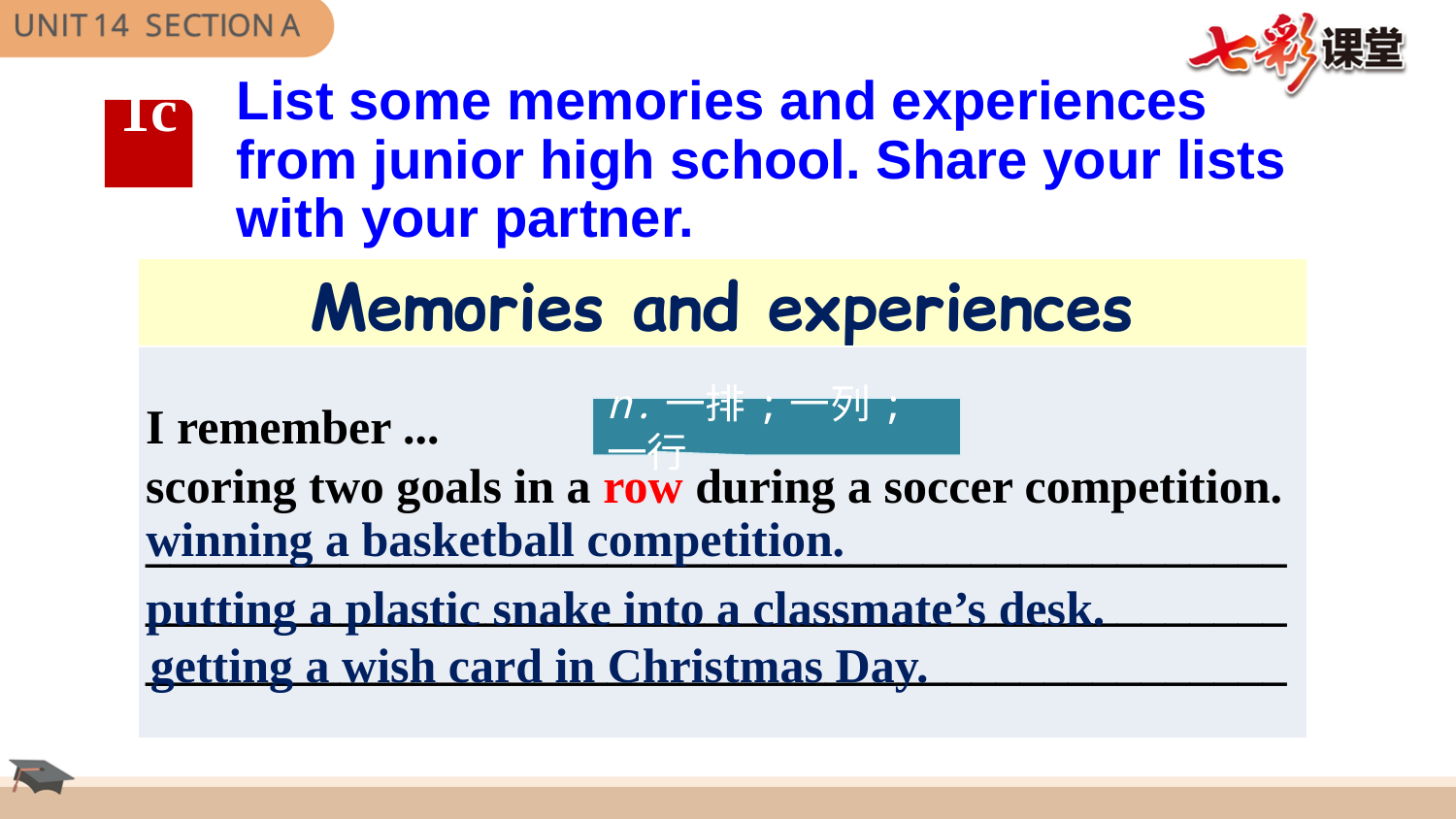

List some memories and experiences from junior high school. Share your lists with your partner.
1c
| Memories and experiences |
| --- |
| I remember ... scoring two goals in a row during a soccer competition. \_\_\_\_\_\_\_\_\_\_\_\_\_\_\_\_\_\_\_\_\_\_\_\_\_\_\_\_\_\_\_\_\_\_\_\_\_\_\_\_\_\_\_\_\_\_\_\_\_\_\_\_\_\_\_\_\_\_\_\_\_\_\_\_\_\_\_\_\_\_\_\_\_\_\_\_\_\_\_\_\_\_\_\_\_\_\_\_\_\_\_\_\_\_\_\_\_\_\_\_\_\_\_\_\_\_\_\_\_\_\_\_\_\_\_\_\_\_\_\_\_\_\_\_\_\_\_\_\_\_\_\_\_\_\_\_\_\_\_\_\_ |
n.一排;一列;一行
winning a basketball competition.
putting a plastic snake into a classmate’s desk.
getting a wish card in Christmas Day.